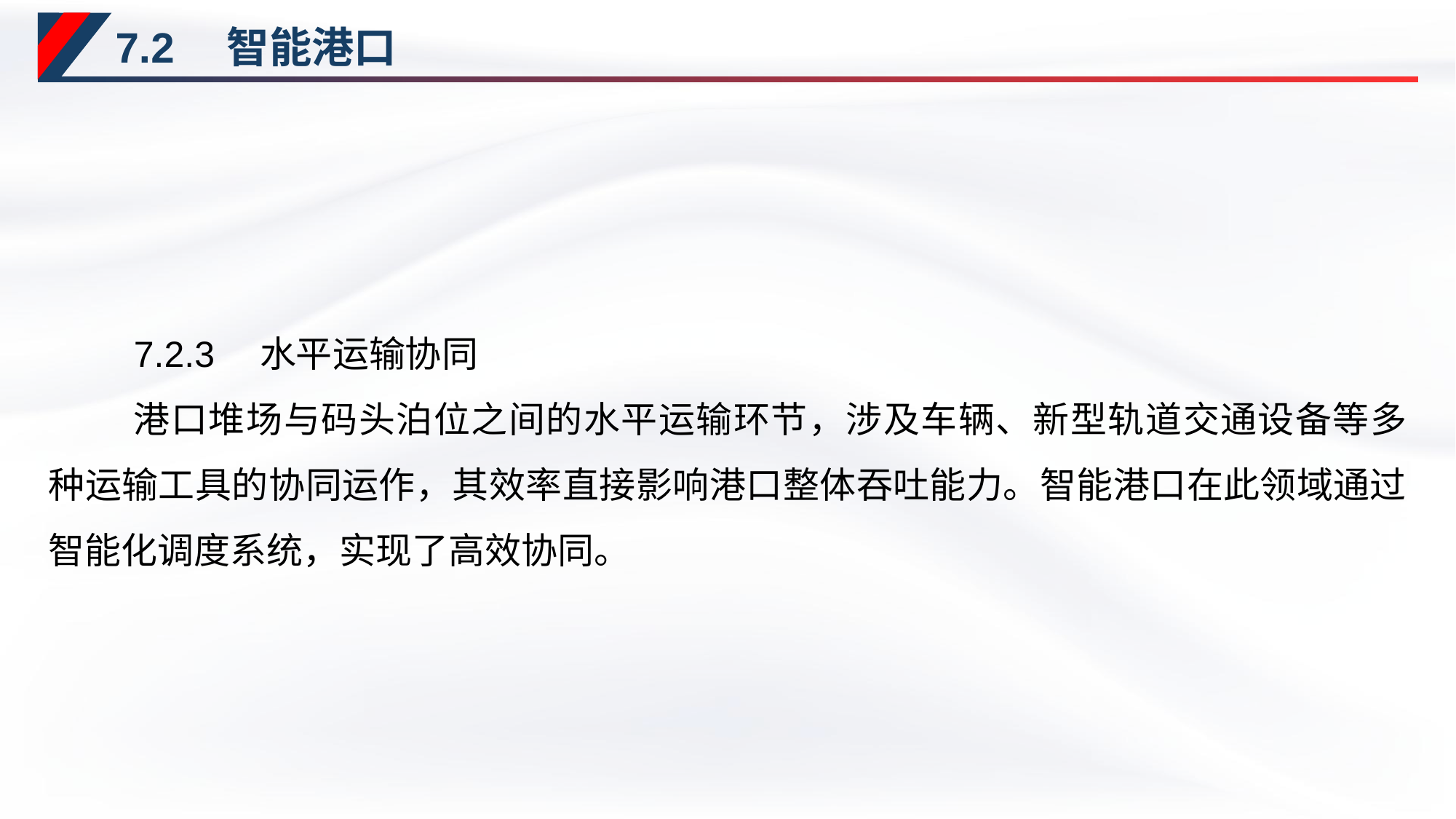

# 7.2　智能港口
7.2.3　水平运输协同
港口堆场与码头泊位之间的水平运输环节，涉及车辆、新型轨道交通设备等多种运输工具的协同运作，其效率直接影响港口整体吞吐能力。智能港口在此领域通过智能化调度系统，实现了高效协同。